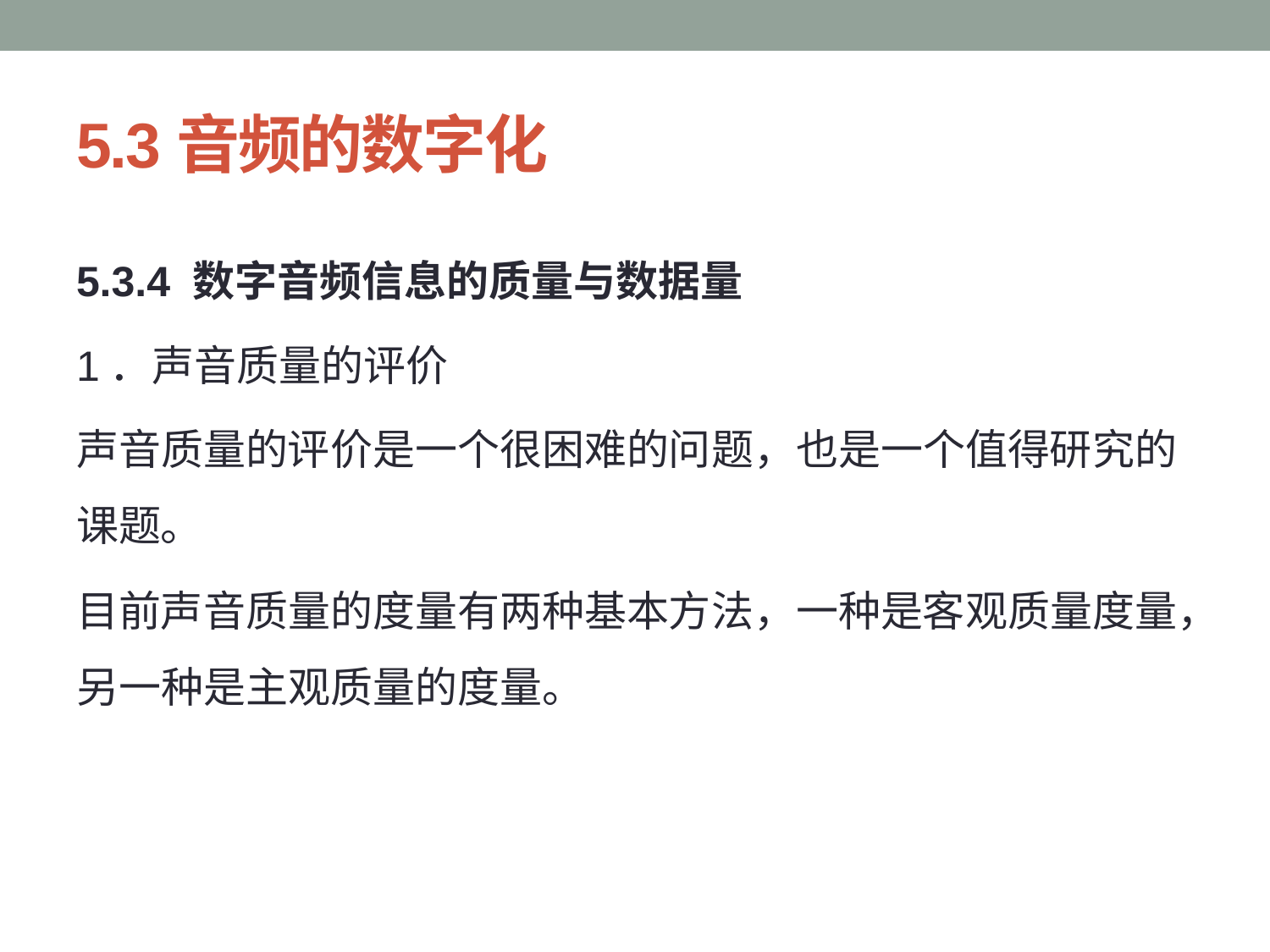

# 5.3音频的数字化
5.3.4 数字音频信息的质量与数据量
1．声音质量的评价
声音质量的评价是一个很困难的问题，也是一个值得研究的课题。
目前声音质量的度量有两种基本方法，一种是客观质量度量，另一种是主观质量的度量。